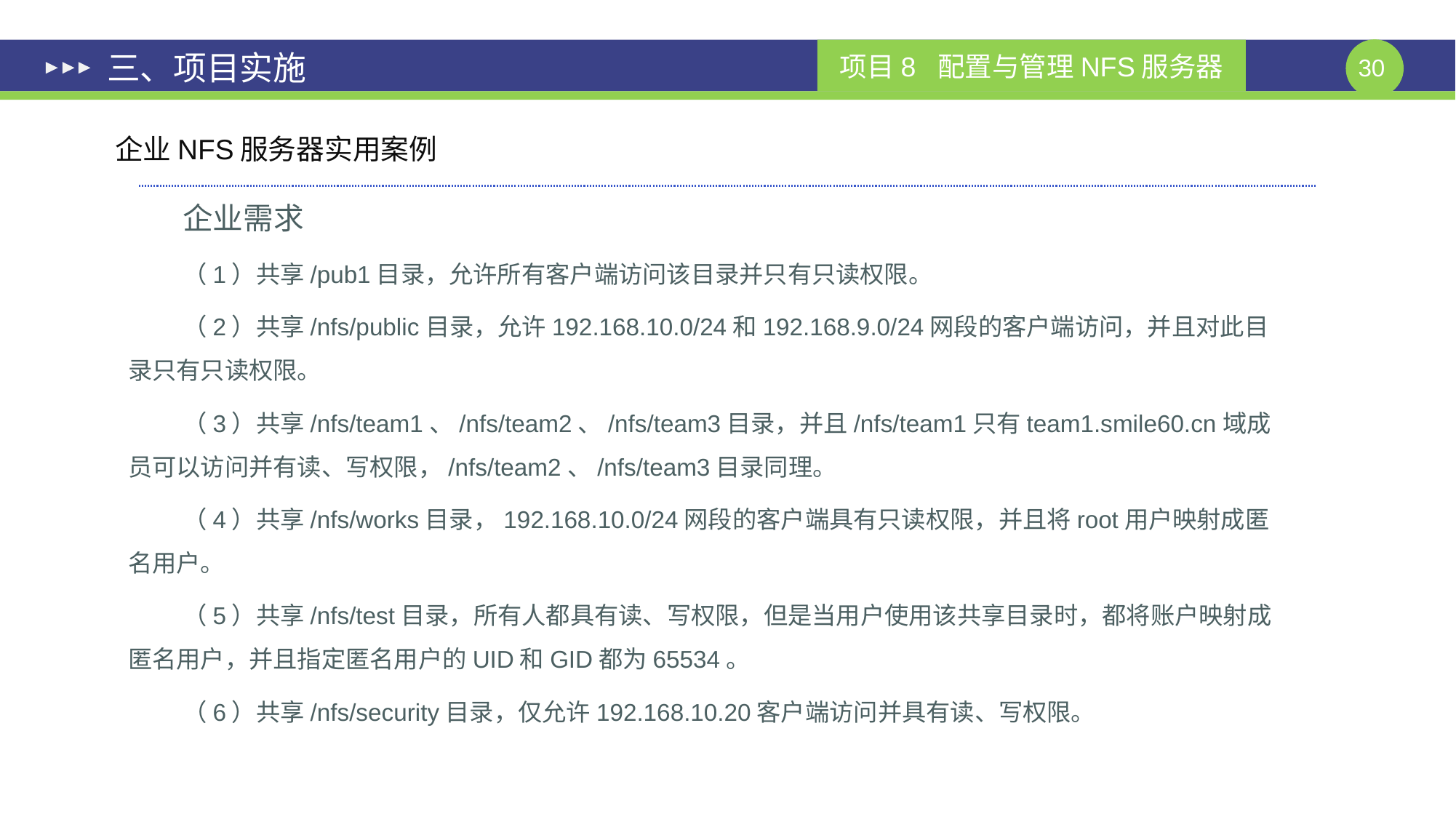

# 三、项目实施
企业NFS服务器实用案例
企业需求
（1）共享/pub1目录，允许所有客户端访问该目录并只有只读权限。
（2）共享/nfs/public目录，允许192.168.10.0/24和192.168.9.0/24网段的客户端访问，并且对此目录只有只读权限。
（3）共享/nfs/team1、/nfs/team2、/nfs/team3目录，并且/nfs/team1只有team1.smile60.cn域成员可以访问并有读、写权限，/nfs/team2、/nfs/team3目录同理。
（4）共享/nfs/works目录，192.168.10.0/24网段的客户端具有只读权限，并且将root用户映射成匿名用户。
（5）共享/nfs/test目录，所有人都具有读、写权限，但是当用户使用该共享目录时，都将账户映射成匿名用户，并且指定匿名用户的UID和GID都为65534。
（6）共享/nfs/security目录，仅允许192.168.10.20客户端访问并具有读、写权限。